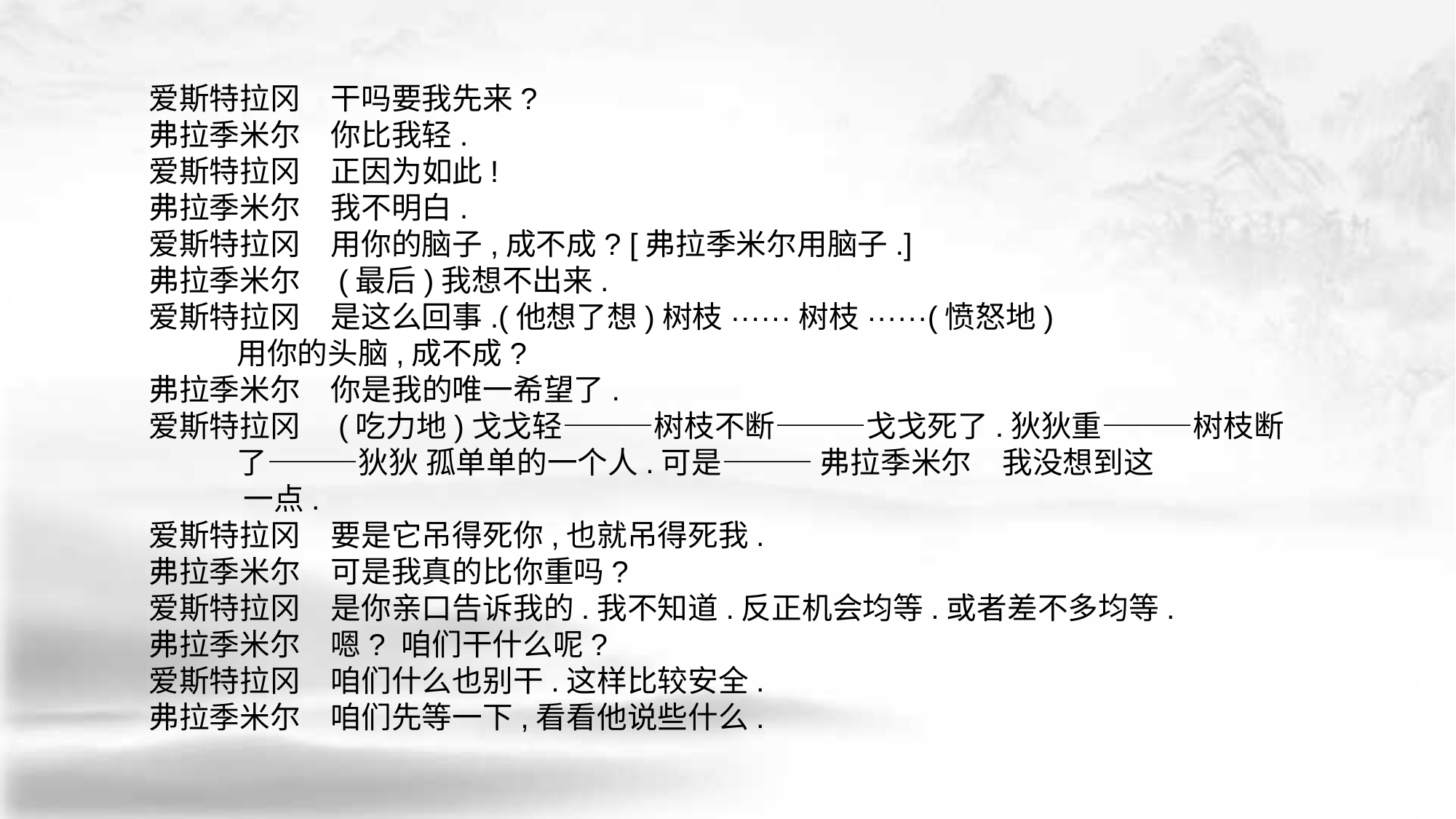

爱斯特拉冈　干吗要我先来?
弗拉季米尔　你比我轻.
爱斯特拉冈　正因为如此!
弗拉季米尔　我不明白.
爱斯特拉冈　用你的脑子,成不成? [弗拉季米尔用脑子.]
弗拉季米尔　(最后)我想不出来.
爱斯特拉冈　是这么回事.(他想了想)树枝······树枝······(愤怒地)
            用你的头脑,成不成?
弗拉季米尔　你是我的唯一希望了.
爱斯特拉冈　(吃力地)戈戈轻———树枝不断———戈戈死了.狄狄重———树枝断
            了———狄狄 孤单单的一个人.可是——— 弗拉季米尔　我没想到这
             一点.
爱斯特拉冈　要是它吊得死你,也就吊得死我.
弗拉季米尔　可是我真的比你重吗?
爱斯特拉冈　是你亲口告诉我的.我不知道.反正机会均等.或者差不多均等.
弗拉季米尔　嗯? 咱们干什么呢?
爱斯特拉冈　咱们什么也别干.这样比较安全.
弗拉季米尔　咱们先等一下,看看他说些什么.